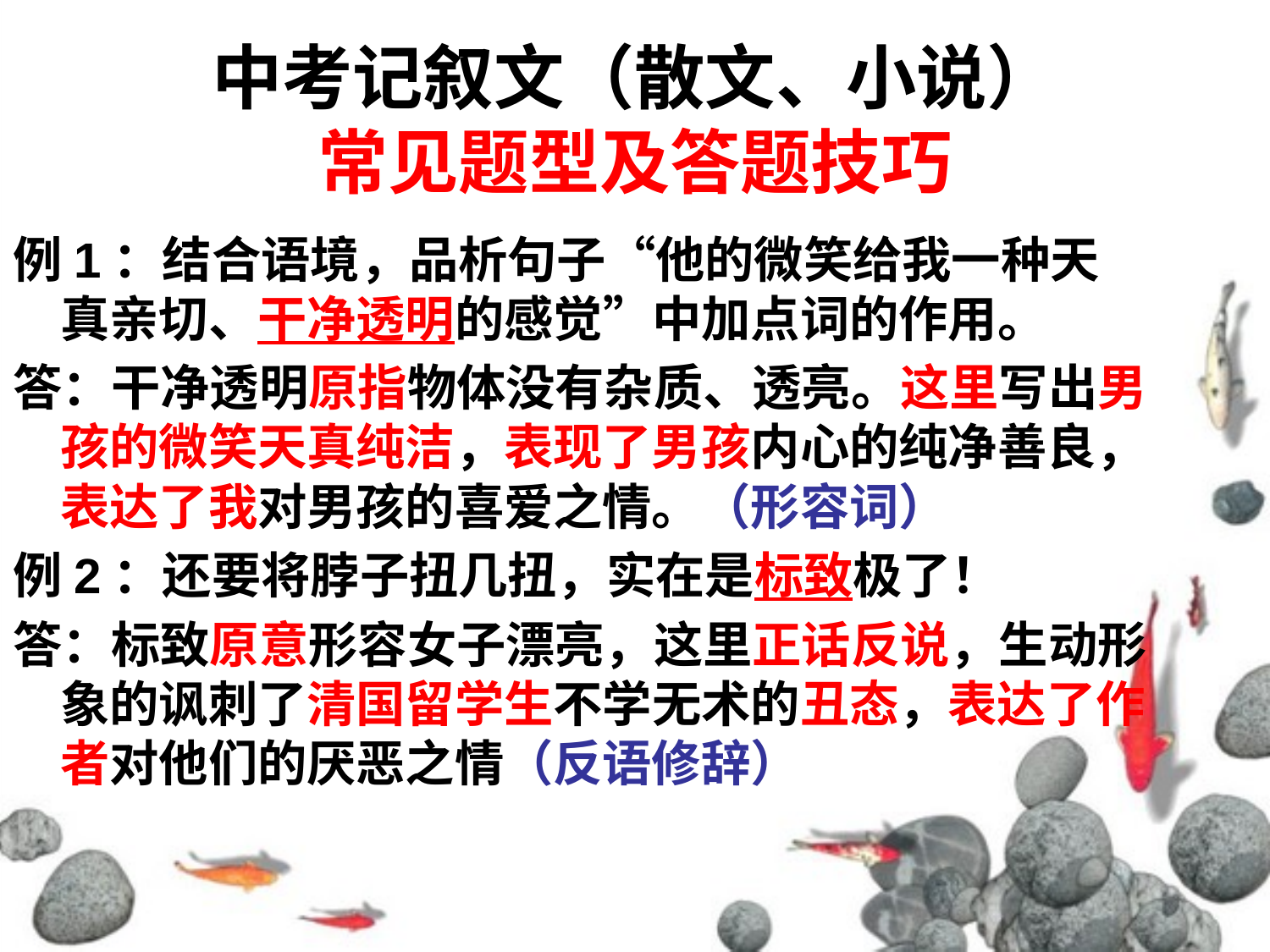

# 中考记叙文（散文、小说） 常见题型及答题技巧
例1：结合语境，品析句子“他的微笑给我一种天       真亲切、干净透明的感觉”中加点词的作用。
答：干净透明原指物体没有杂质、透亮。这里写出男孩的微笑天真纯洁，表现了男孩内心的纯净善良，表达了我对男孩的喜爱之情。（形容词）
例2：还要将脖子扭几扭，实在是标致极了！
答：标致原意形容女子漂亮，这里正话反说，生动形象的讽刺了清国留学生不学无术的丑态，表达了作者对他们的厌恶之情（反语修辞）